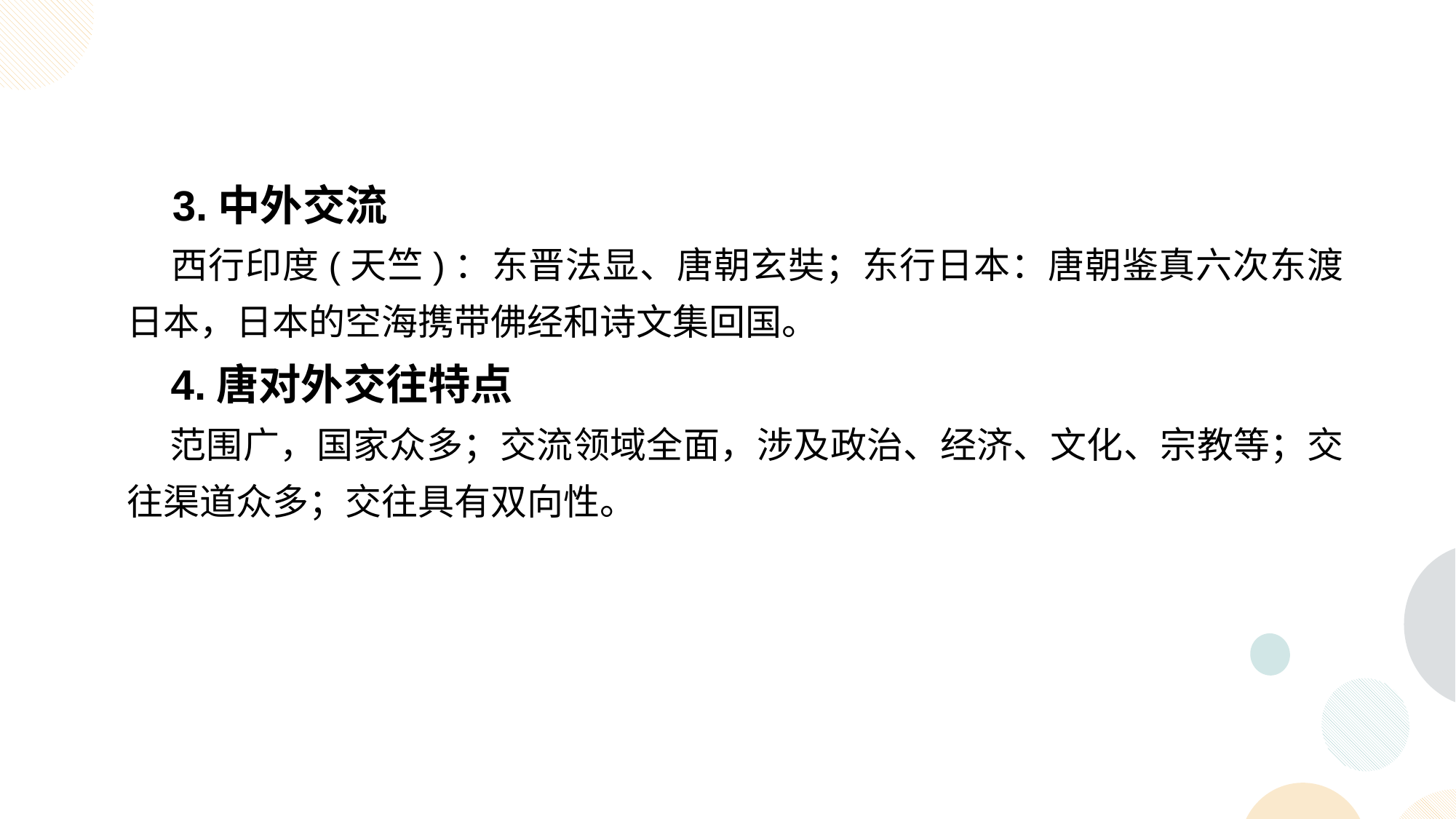

3.中外交流
    西行印度(天竺)：东晋法显、唐朝玄奘；东行日本：唐朝鉴真六次东渡日本，日本的空海携带佛经和诗文集回国。
    4.唐对外交往特点
    范围广，国家众多；交流领域全面，涉及政治、经济、文化、宗教等；交往渠道众多；交往具有双向性。